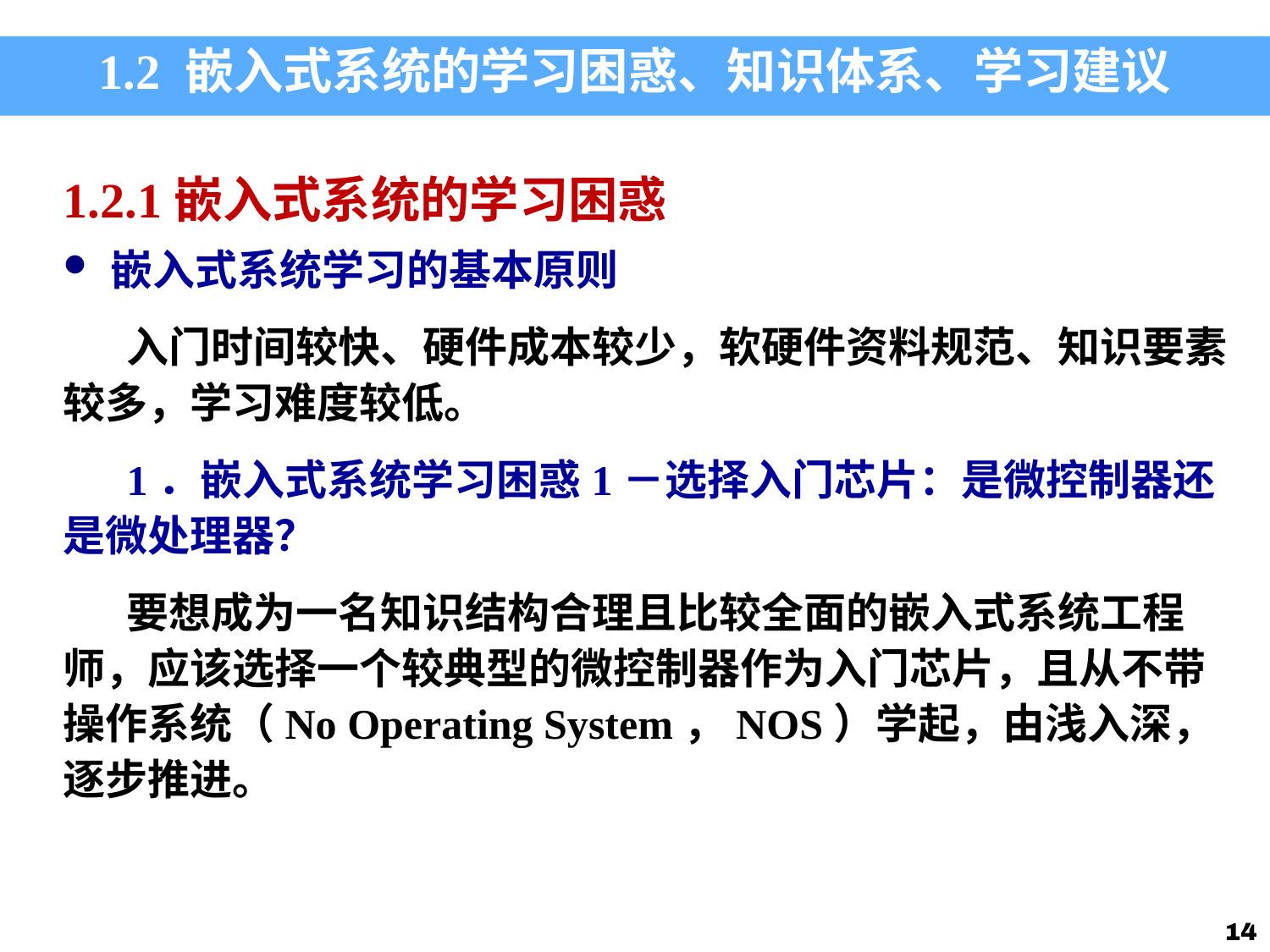

1.2 嵌入式系统的学习困惑、知识体系、学习建议
1.2.1嵌入式系统的学习困惑
嵌入式系统学习的基本原则
入门时间较快、硬件成本较少，软硬件资料规范、知识要素较多，学习难度较低。
1．嵌入式系统学习困惑1－选择入门芯片：是微控制器还是微处理器？
要想成为一名知识结构合理且比较全面的嵌入式系统工程师，应该选择一个较典型的微控制器作为入门芯片，且从不带操作系统（No Operating System，NOS）学起，由浅入深，逐步推进。
14